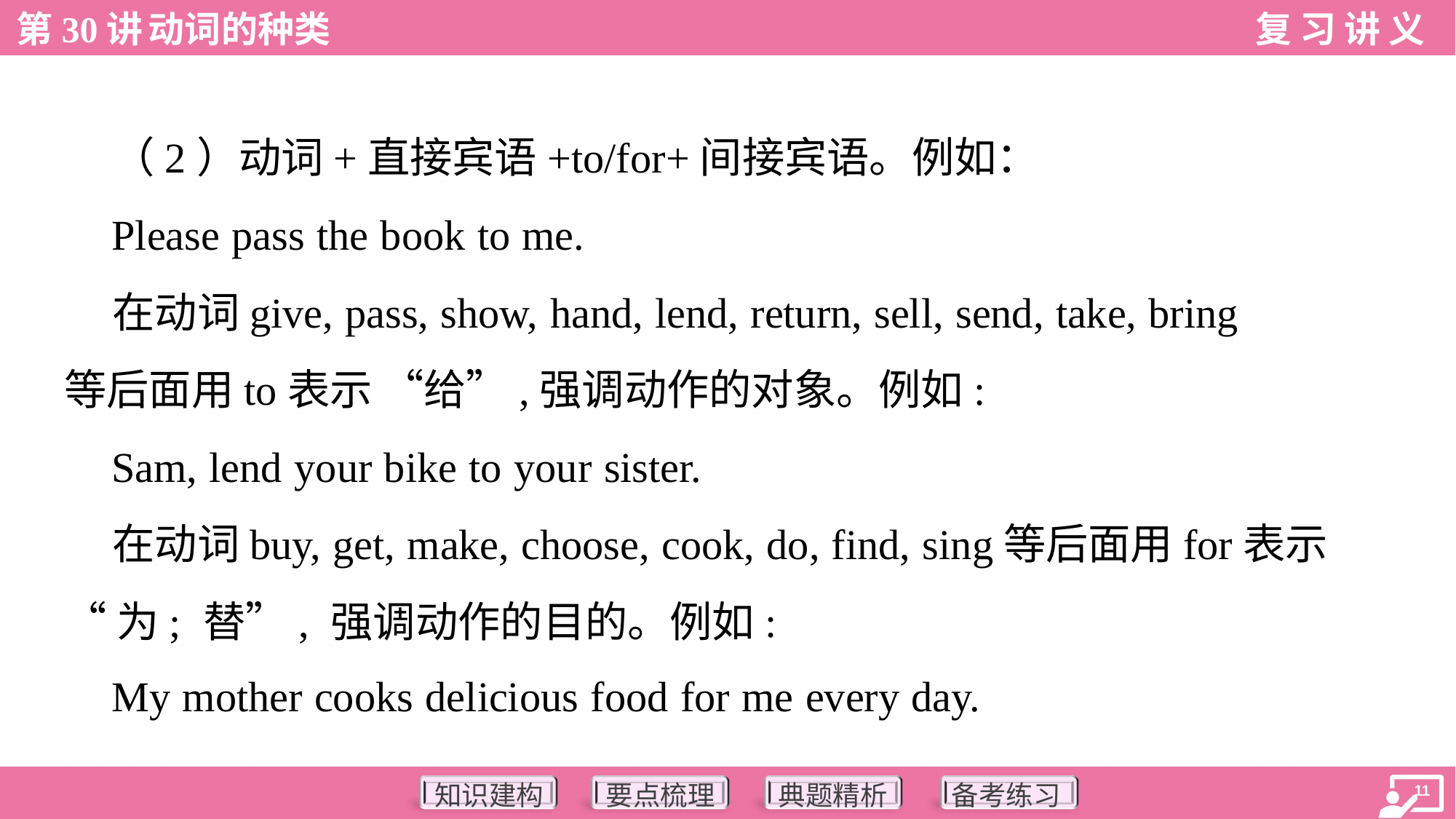

（2）动词+直接宾语+to/for+间接宾语。例如：
    Please pass the book to me.
    在动词give, pass, show, hand, lend, return, sell, send, take, bring
等后面用to表示 “给”,强调动作的对象。例如:
    Sam, lend your bike to your sister.
    在动词buy, get, make, choose, cook, do, find, sing等后面用for表示
“为; 替”, 强调动作的目的。例如:
    My mother cooks delicious food for me every day.